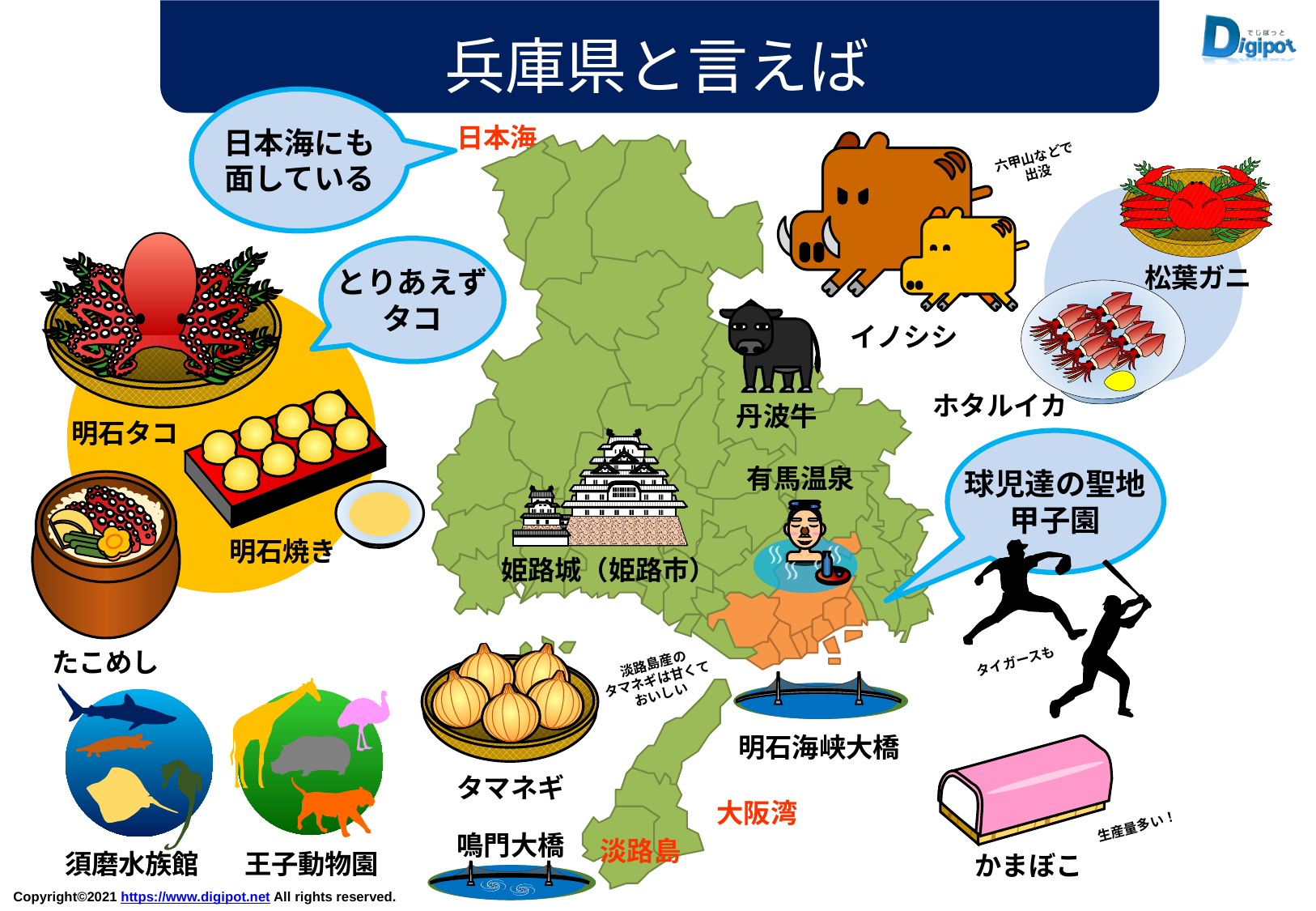

兵庫県と言えば
日本海にも
面している
日本海

六甲山などで
出没

とりあえず
タコ
松葉ガニ

イノシシ
ホタルイカ

丹波牛
明石タコ

球児達の聖地
甲子園
有馬温泉

明石焼き

姫路城（姫路市）
たこめし

タイガースも
淡路島産の
タマネギは甘くて
おいしい

明石海峡大橋

タマネギ
大阪湾
生産量多い！
鳴門大橋
淡路島
須磨水族館
王子動物園
かまぼこ